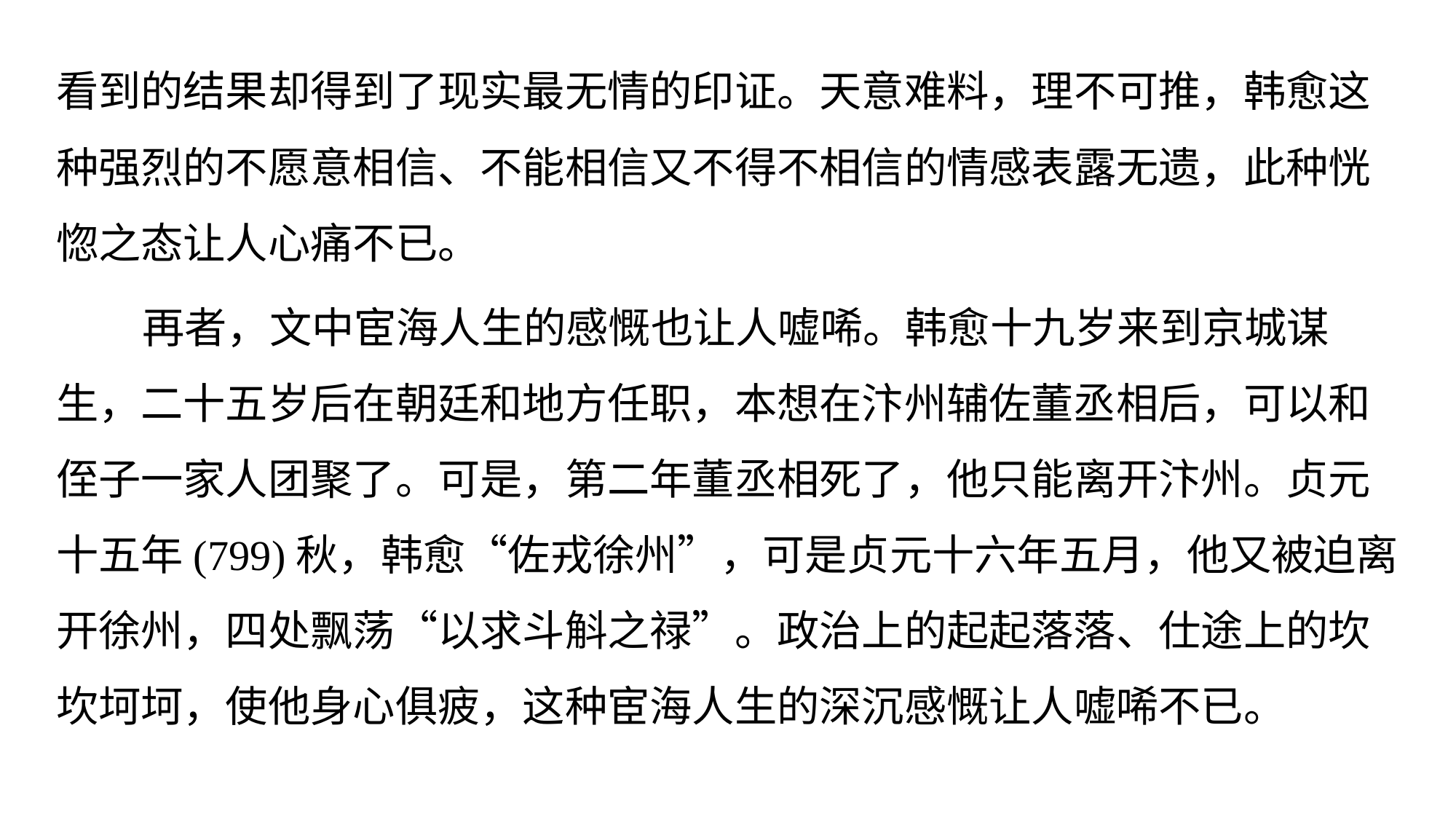

看到的结果却得到了现实最无情的印证。天意难料，理不可推，韩愈这种强烈的不愿意相信、不能相信又不得不相信的情感表露无遗，此种恍惚之态让人心痛不已。
        再者，文中宦海人生的感慨也让人嘘唏。韩愈十九岁来到京城谋生，二十五岁后在朝廷和地方任职，本想在汴州辅佐董丞相后，可以和侄子一家人团聚了。可是，第二年董丞相死了，他只能离开汴州。贞元十五年(799)秋，韩愈“佐戎徐州”，可是贞元十六年五月，他又被迫离开徐州，四处飘荡“以求斗斛之禄”。政治上的起起落落、仕途上的坎坎坷坷，使他身心俱疲，这种宦海人生的深沉感慨让人嘘唏不已。